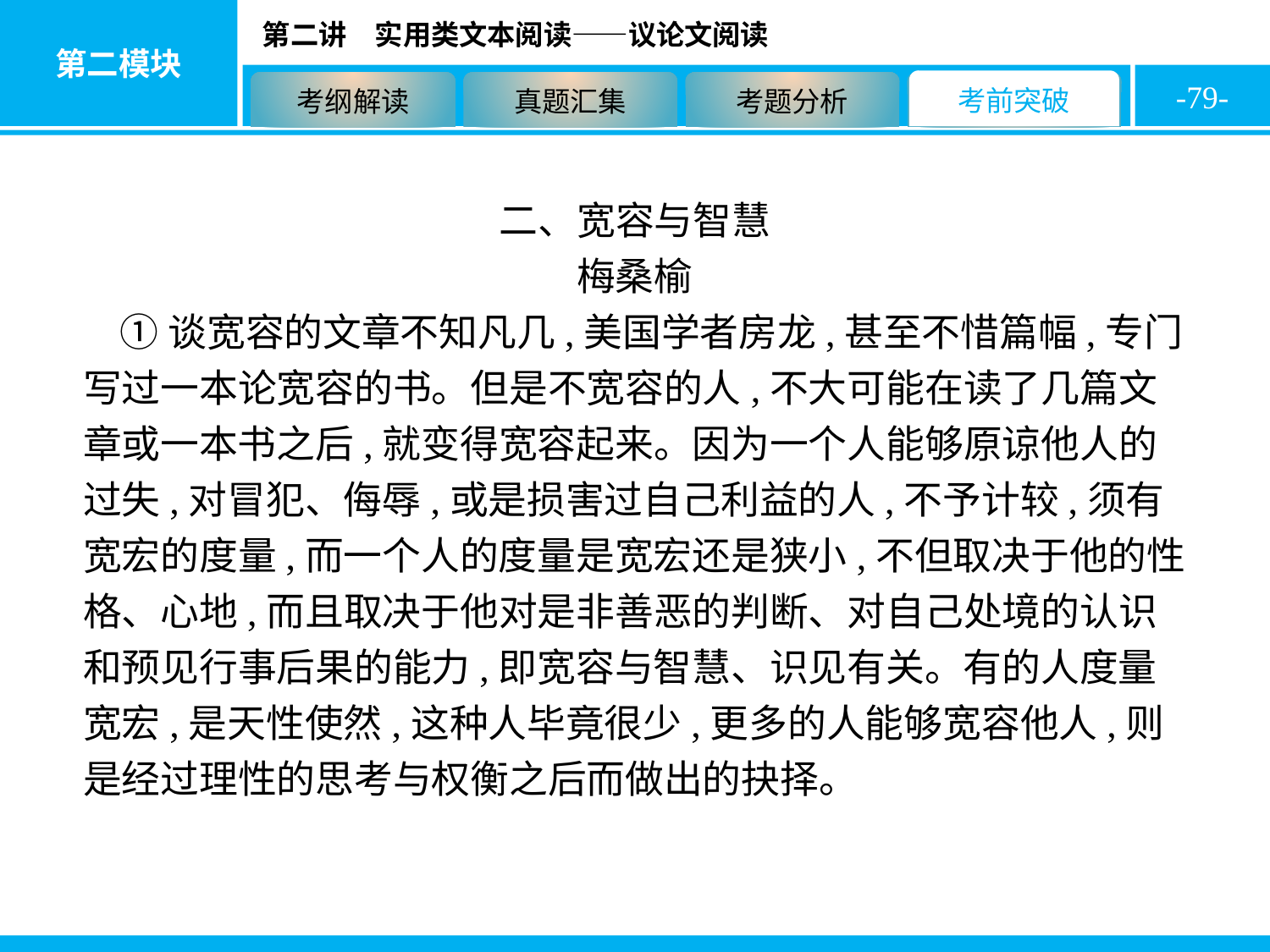

-79-
二、宽容与智慧
梅桑榆
①谈宽容的文章不知凡几,美国学者房龙,甚至不惜篇幅,专门写过一本论宽容的书。但是不宽容的人,不大可能在读了几篇文章或一本书之后,就变得宽容起来。因为一个人能够原谅他人的过失,对冒犯、侮辱,或是损害过自己利益的人,不予计较,须有宽宏的度量,而一个人的度量是宽宏还是狭小,不但取决于他的性格、心地,而且取决于他对是非善恶的判断、对自己处境的认识和预见行事后果的能力,即宽容与智慧、识见有关。有的人度量宽宏,是天性使然,这种人毕竟很少,更多的人能够宽容他人,则是经过理性的思考与权衡之后而做出的抉择。